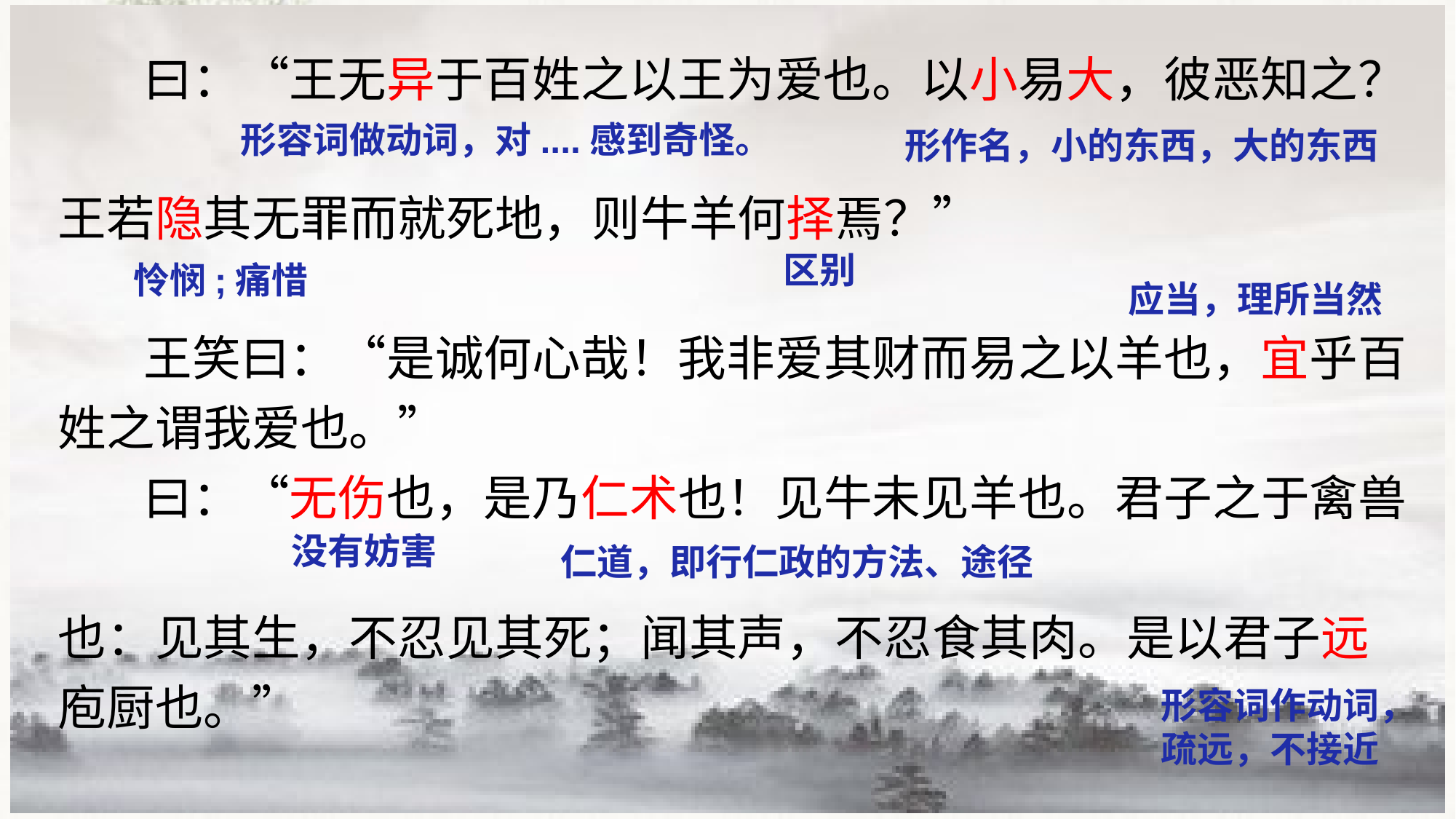

曰：“王无异于百姓之以王为爱也。以小易大，彼恶知之？

王若隐其无罪而就死地，则牛羊何择焉？”

王笑曰：“是诚何心哉！我非爱其财而易之以羊也，宜乎百姓之谓我爱也。”
曰：“无伤也，是乃仁术也！见牛未见羊也。君子之于禽兽

也：见其生，不忍见其死；闻其声，不忍食其肉。是以君子远庖厨也。”
形容词做动词，对....感到奇怪。
形作名，小的东西，大的东西
区别
怜悯;痛惜
应当，理所当然
没有妨害
仁道，即行仁政的方法、途径
形容词作动词，疏远，不接近